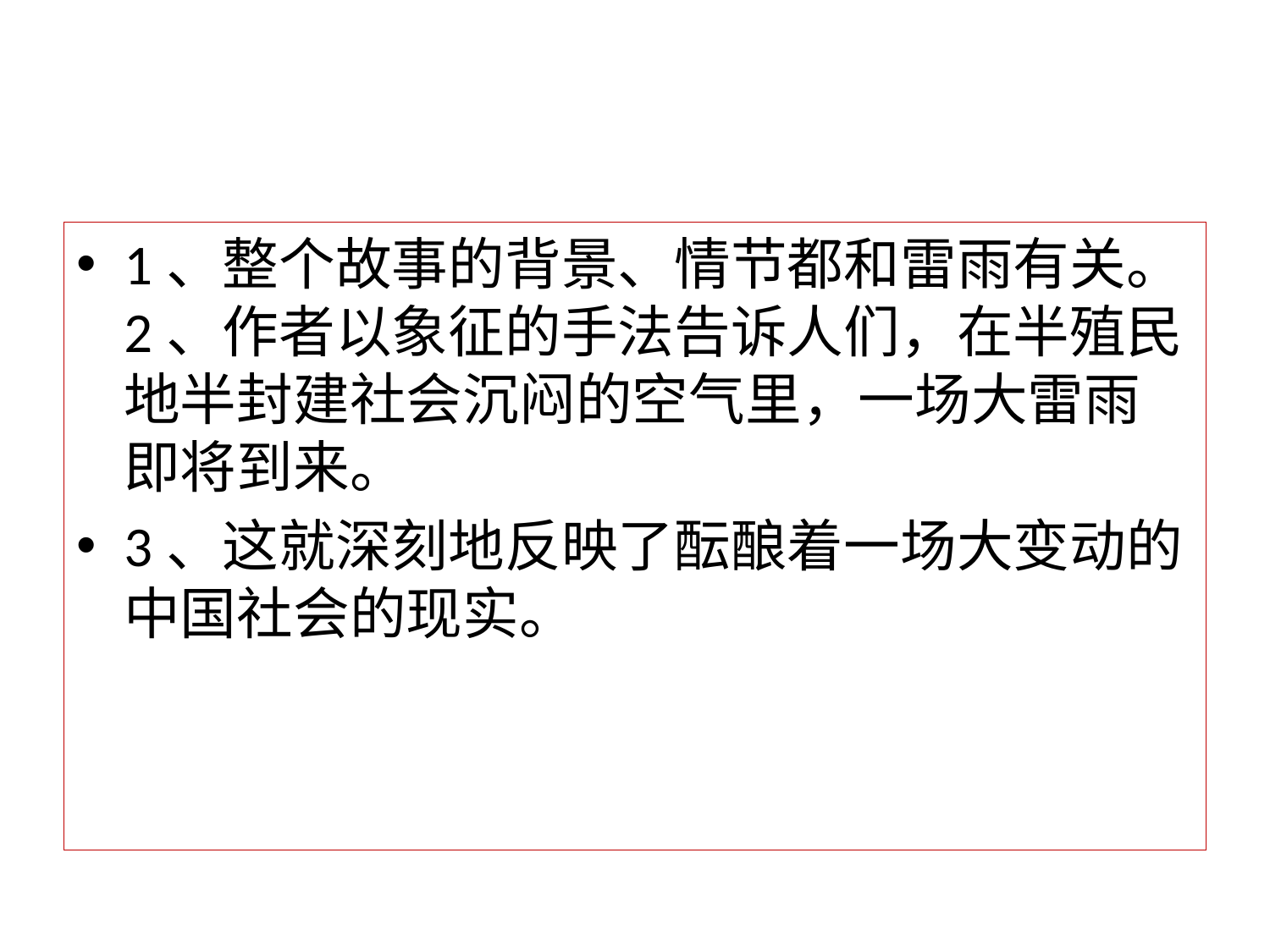

#
1、整个故事的背景、情节都和雷雨有关。2、作者以象征的手法告诉人们，在半殖民地半封建社会沉闷的空气里，一场大雷雨即将到来。
3、这就深刻地反映了酝酿着一场大变动的中国社会的现实。